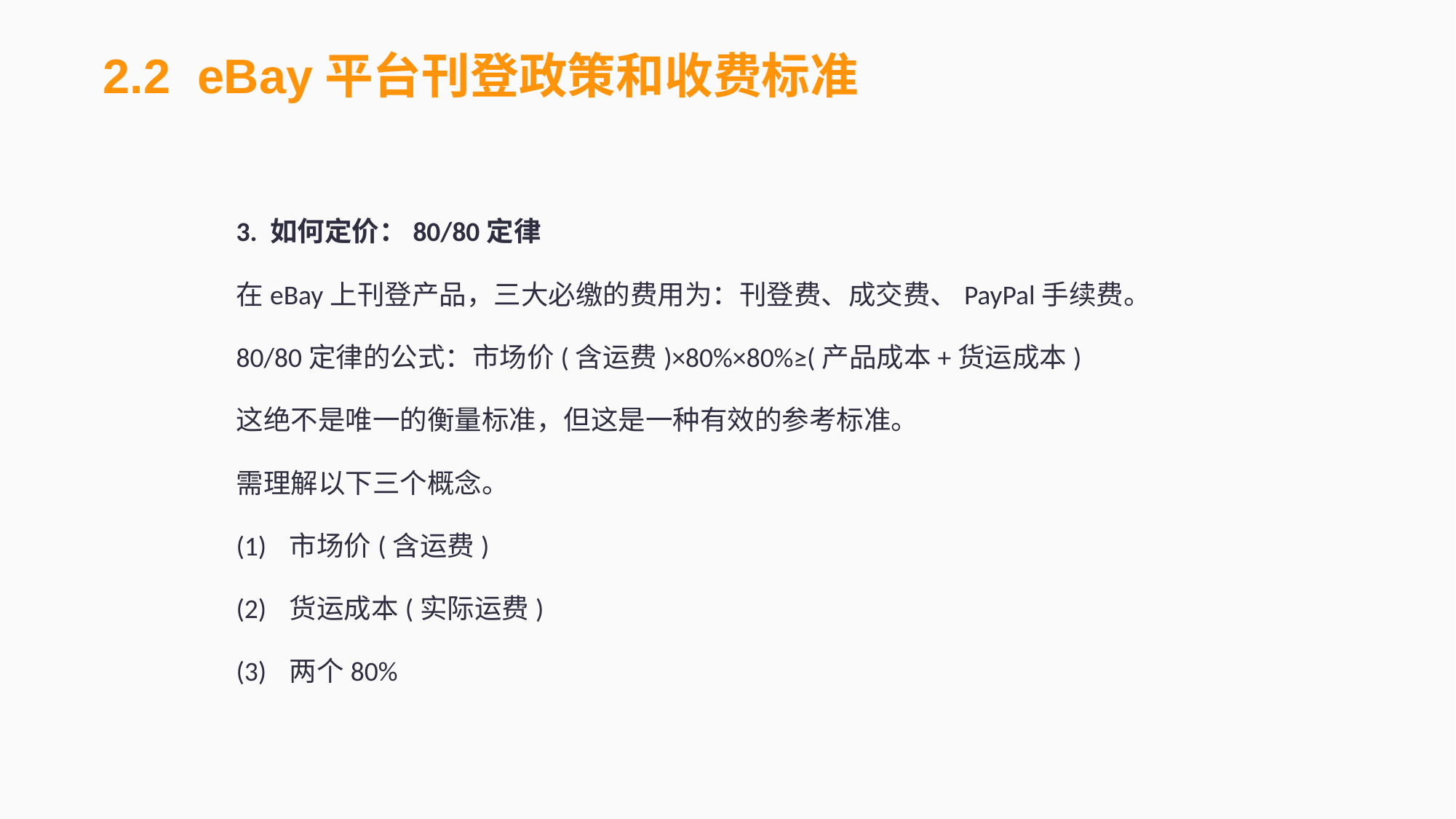

2.2  eBay平台刊登政策和收费标准
3. 如何定价：80/80定律
在eBay上刊登产品，三大必缴的费用为：刊登费、成交费、PayPal手续费。
80/80定律的公式：市场价(含运费)×80%×80%≥(产品成本+货运成本)
这绝不是唯一的衡量标准，但这是一种有效的参考标准。
需理解以下三个概念。
(1)	市场价(含运费)
(2) 	货运成本(实际运费)
(3) 	两个80%